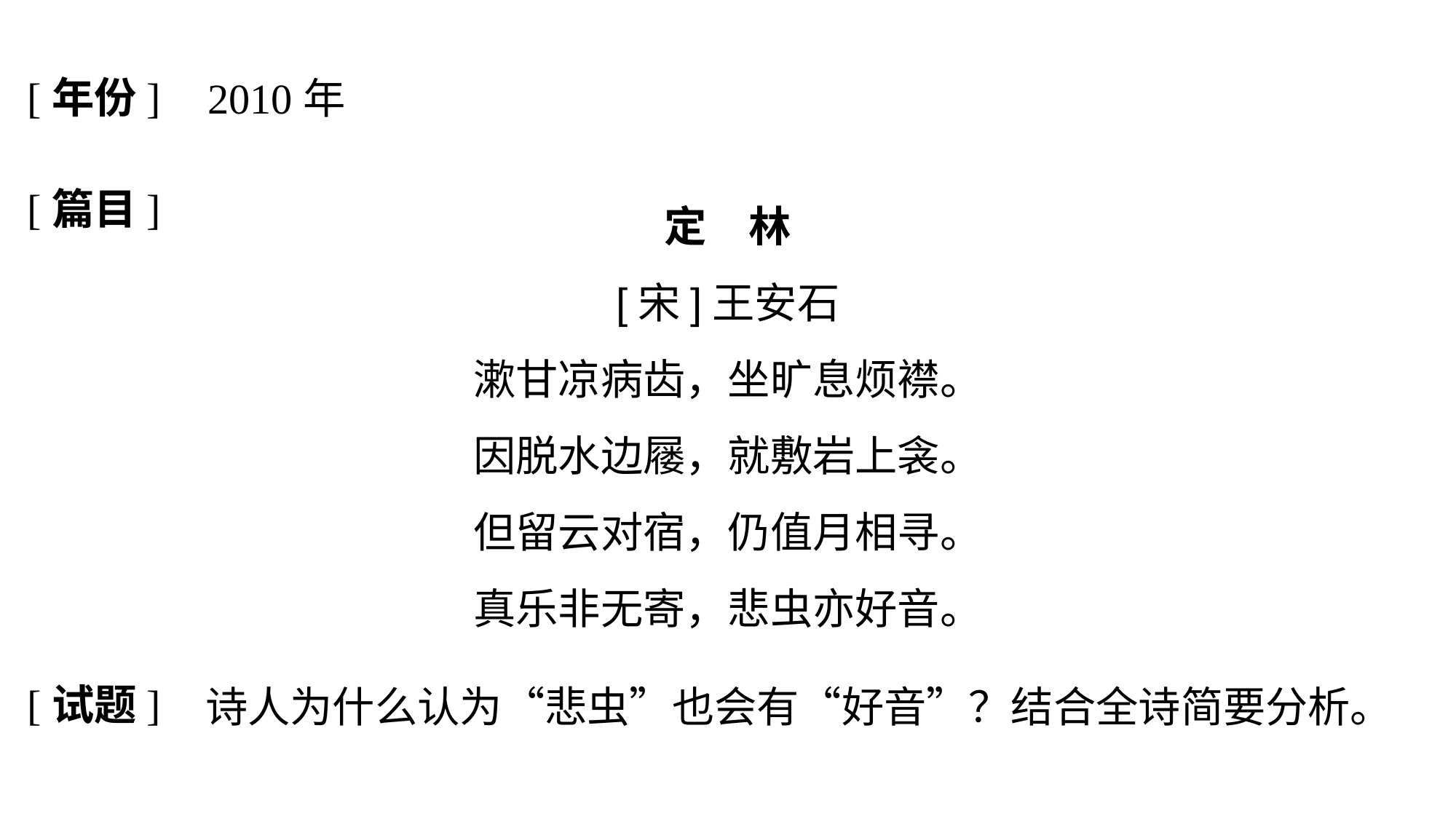

[年份]
2010年
[篇目]
定　林
[宋]王安石
漱甘凉病齿，坐旷息烦襟。
因脱水边屦，就敷岩上衾。
但留云对宿，仍值月相寻。
真乐非无寄，悲虫亦好音。
[试题]
诗人为什么认为“悲虫”也会有“好音”？结合全诗简要分析。